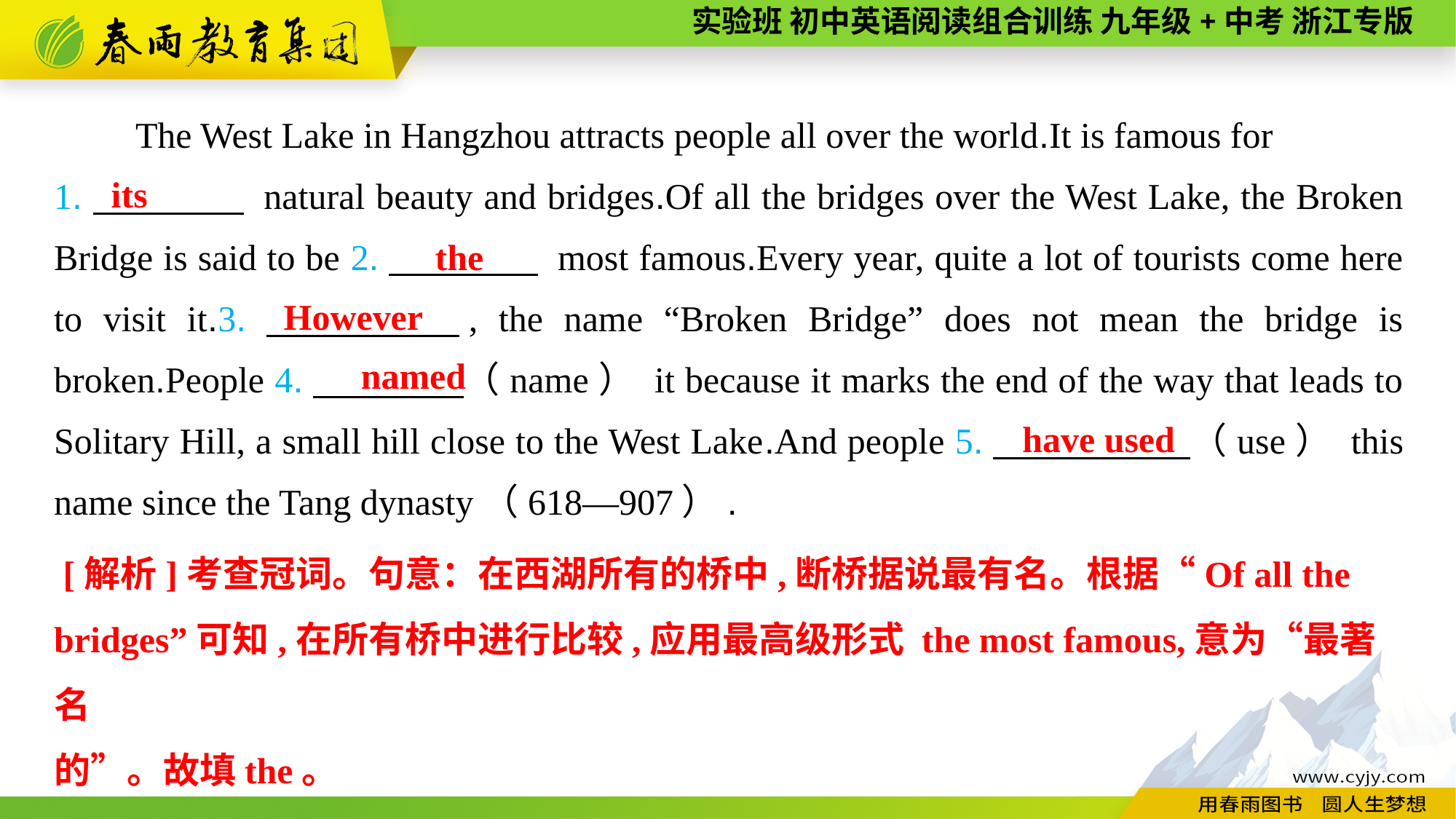

The West Lake in Hangzhou attracts people all over the world.It is famous for
1.　　　　 natural beauty and bridges.Of all the bridges over the West Lake, the Broken Bridge is said to be 2.　　　　 most famous.Every year, quite a lot of tourists come here to visit it.3.　　　　, the name “Broken Bridge” does not mean the bridge is broken.People 4.　　　　（name） it because it marks the end of the way that leads to Solitary Hill, a small hill close to the West Lake.And people 5.　     　　　（use） this name since the Tang dynasty（618—907）.
its
the
However
named
have used
 [解析]考查冠词。句意：在西湖所有的桥中,断桥据说最有名。根据“Of all the bridges”可知,在所有桥中进行比较,应用最高级形式 the most famous,意为“最著名
的”。故填the。